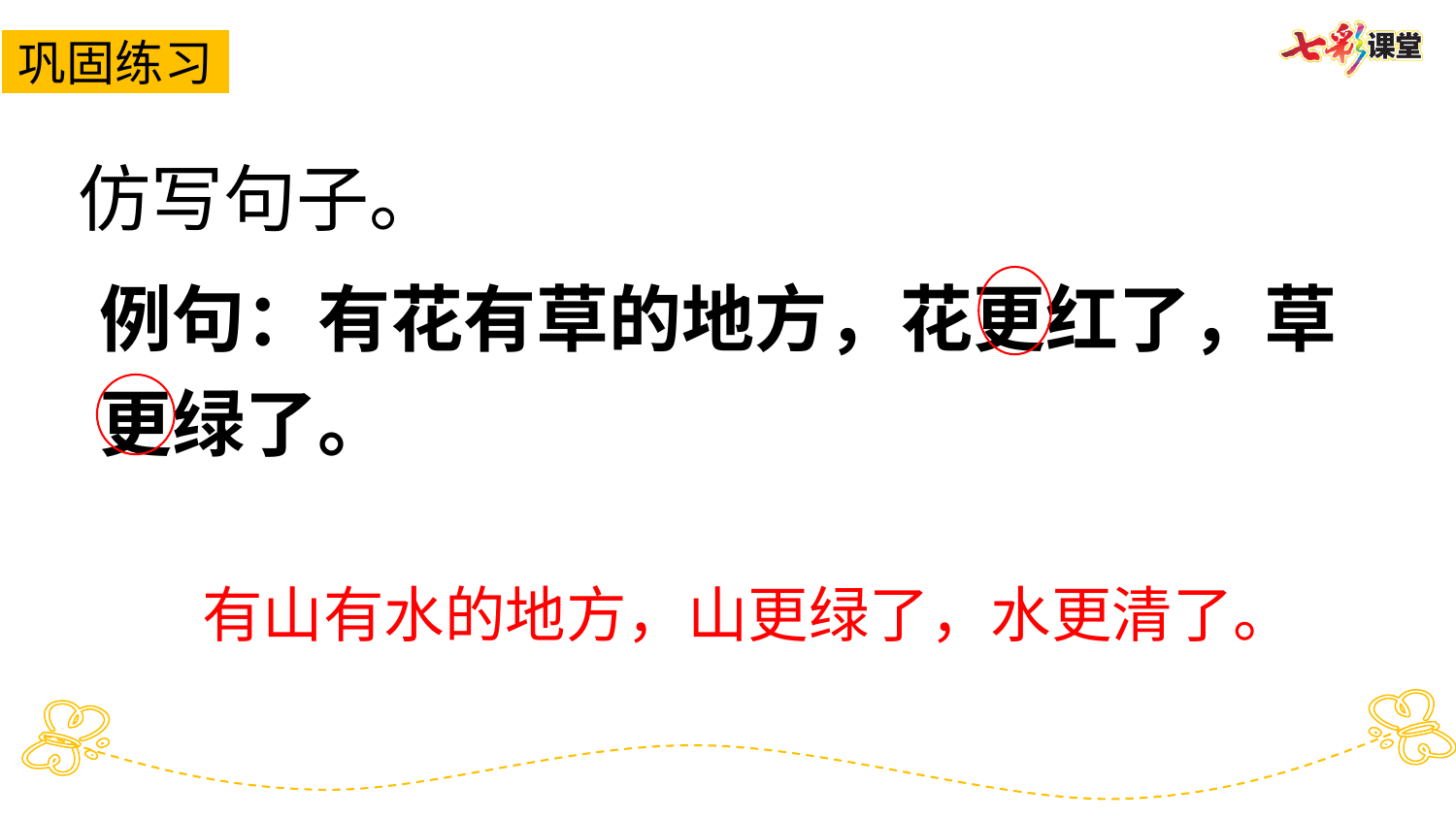

巩固练习
仿写句子。
例句：有花有草的地方，花更红了，草更绿了。

有山有水的地方，山更绿了，水更清了。